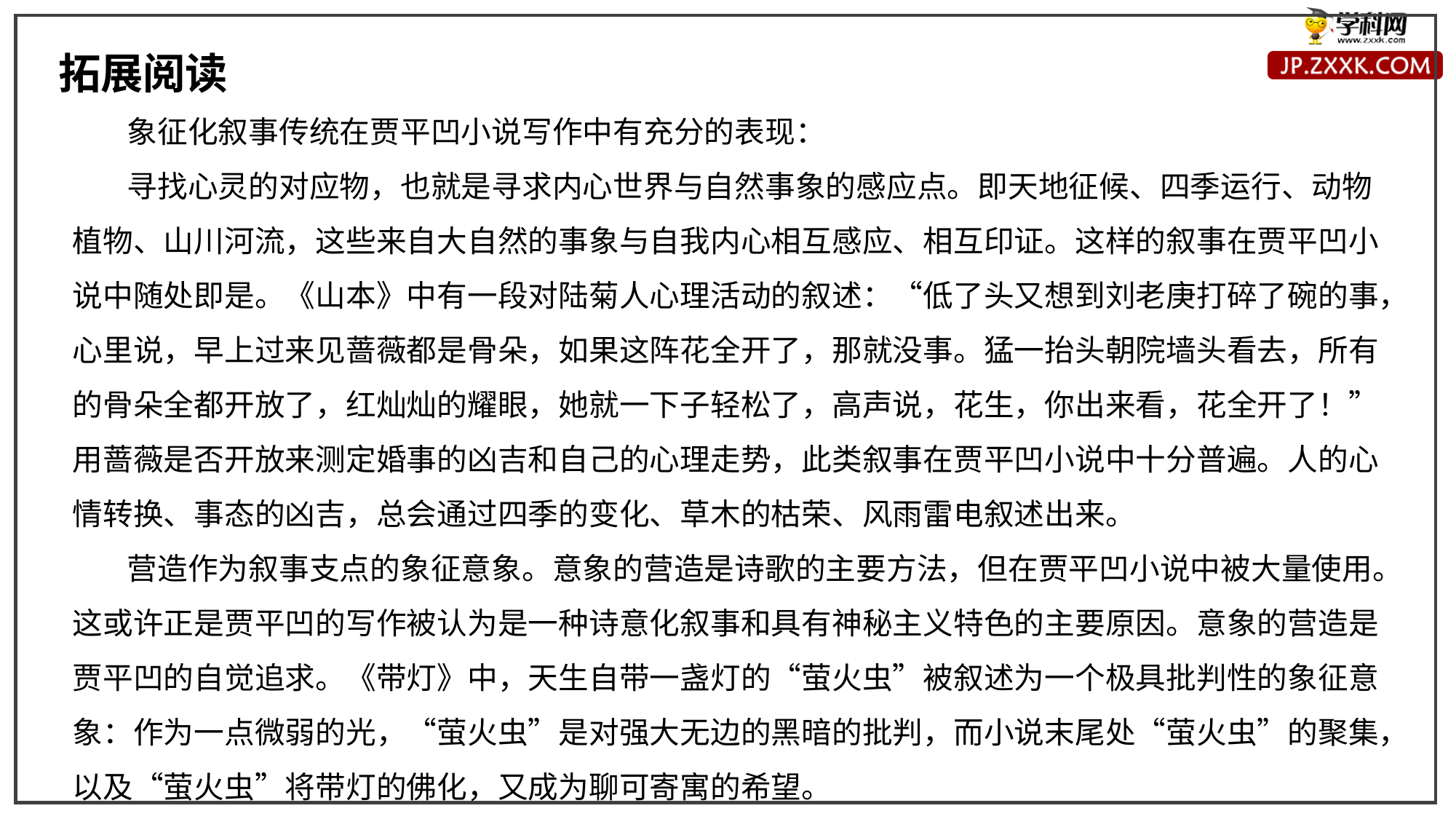

拓展阅读
象征化叙事传统在贾平凹小说写作中有充分的表现：
寻找心灵的对应物，也就是寻求内心世界与自然事象的感应点。即天地征候、四季运行、动物植物、山川河流，这些来自大自然的事象与自我内心相互感应、相互印证。这样的叙事在贾平凹小说中随处即是。《山本》中有一段对陆菊人心理活动的叙述：“低了头又想到刘老庚打碎了碗的事，心里说，早上过来见蔷薇都是骨朵，如果这阵花全开了，那就没事。猛一抬头朝院墙头看去，所有的骨朵全都开放了，红灿灿的耀眼，她就一下子轻松了，高声说，花生，你出来看，花全开了！”用蔷薇是否开放来测定婚事的凶吉和自己的心理走势，此类叙事在贾平凹小说中十分普遍。人的心情转换、事态的凶吉，总会通过四季的变化、草木的枯荣、风雨雷电叙述出来。
营造作为叙事支点的象征意象。意象的营造是诗歌的主要方法，但在贾平凹小说中被大量使用。这或许正是贾平凹的写作被认为是一种诗意化叙事和具有神秘主义特色的主要原因。意象的营造是贾平凹的自觉追求。《带灯》中，天生自带一盏灯的“萤火虫”被叙述为一个极具批判性的象征意象：作为一点微弱的光，“萤火虫”是对强大无边的黑暗的批判，而小说末尾处“萤火虫”的聚集，以及“萤火虫”将带灯的佛化，又成为聊可寄寓的希望。